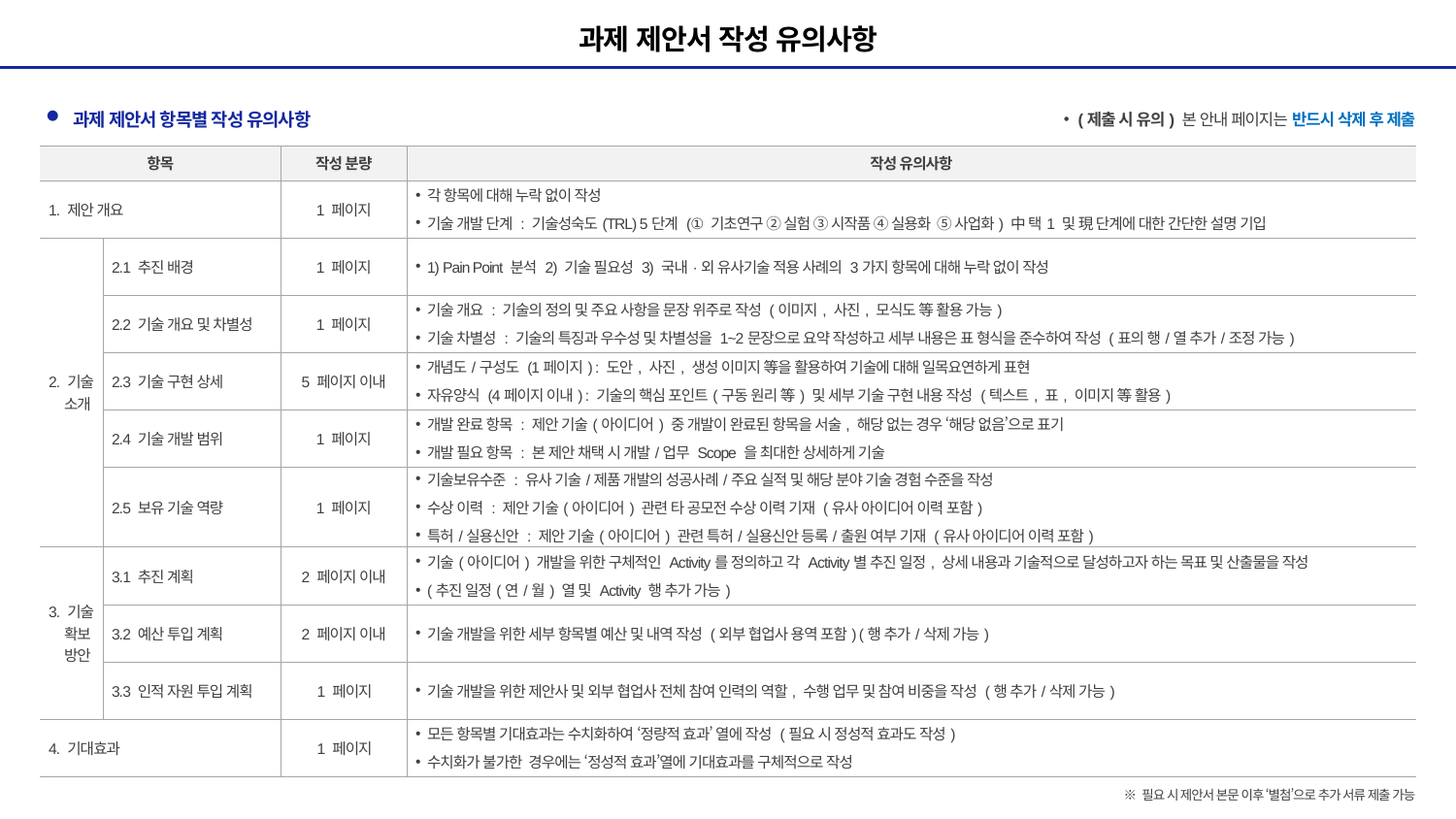

과제 제안서 작성 유의사항
 과제 제안서 항목별 작성 유의사항
(제출 시 유의) 본 안내 페이지는 반드시 삭제 후 제출
| 항목 |  | 작성 분량 | 작성 유의사항 |
| --- | --- | --- | --- |
| 1. 제안 개요 |  | 1 페이지 | 각 항목에 대해 누락 없이 작성 기술 개발 단계 : 기술성숙도(TRL) 5단계 (① 기초연구 ② 실험 ③ 시작품 ④ 실용화 ⑤ 사업화) 中 택1 및 現 단계에 대한 간단한 설명 기입 |
| 2. 기술 소개 | 2.1 추진 배경 | 1 페이지 | 1) Pain Point 분석 2) 기술 필요성 3) 국내·외 유사기술 적용 사례의 3가지 항목에 대해 누락 없이 작성 |
|  | 2.2 기술 개요 및 차별성 | 1 페이지 | 기술 개요 : 기술의 정의 및 주요 사항을 문장 위주로 작성 (이미지, 사진, 모식도 等 활용 가능) 기술 차별성 : 기술의 특징과 우수성 및 차별성을 1~2문장으로 요약 작성하고 세부 내용은 표 형식을 준수하여 작성 (표의 행/열 추가/조정 가능) |
|  | 2.3 기술 구현 상세 | 5 페이지 이내 | 개념도/구성도 (1페이지) : 도안, 사진, 생성 이미지 等을 활용하여 기술에 대해 일목요연하게 표현 자유양식 (4페이지 이내) : 기술의 핵심 포인트(구동 원리 等) 및 세부 기술 구현 내용 작성 (텍스트, 표, 이미지 等 활용) |
|  | 2.4 기술 개발 범위 | 1 페이지 | 개발 완료 항목 : 제안 기술(아이디어) 중 개발이 완료된 항목을 서술, 해당 없는 경우 ‘해당 없음’으로 표기 개발 필요 항목 : 본 제안 채택 시 개발/업무 Scope 을 최대한 상세하게 기술 |
|  | 2.5 보유 기술 역량 | 1 페이지 | 기술보유수준 : 유사 기술/제품 개발의 성공사례/주요 실적 및 해당 분야 기술 경험 수준을 작성 수상 이력 : 제안 기술(아이디어) 관련 타 공모전 수상 이력 기재 (유사 아이디어 이력 포함) 특허/실용신안 : 제안 기술(아이디어) 관련 특허/실용신안 등록/출원 여부 기재 (유사 아이디어 이력 포함) |
| 3. 기술 확보 방안 | 3.1 추진 계획 | 2 페이지 이내 | 기술(아이디어) 개발을 위한 구체적인 Activity를 정의하고 각 Activity별 추진 일정, 상세 내용과 기술적으로 달성하고자 하는 목표 및 산출물을 작성 (추진 일정(연/월) 열 및 Activity 행 추가 가능) |
|  | 3.2 예산 투입 계획 | 2 페이지 이내 | 기술 개발을 위한 세부 항목별 예산 및 내역 작성 (외부 협업사 용역 포함) (행 추가/삭제 가능) |
|  | 3.3 인적 자원 투입 계획 | 1 페이지 | 기술 개발을 위한 제안사 및 외부 협업사 전체 참여 인력의 역할, 수행 업무 및 참여 비중을 작성 (행 추가/삭제 가능) |
| 4. 기대효과 |  | 1 페이지 | 모든 항목별 기대효과는 수치화하여 ‘정량적 효과’ 열에 작성 (필요 시 정성적 효과도 작성) 수치화가 불가한 경우에는 ‘정성적 효과’열에 기대효과를 구체적으로 작성 |
※ 필요 시 제안서 본문 이후 ‘별첨’으로 추가 서류 제출 가능